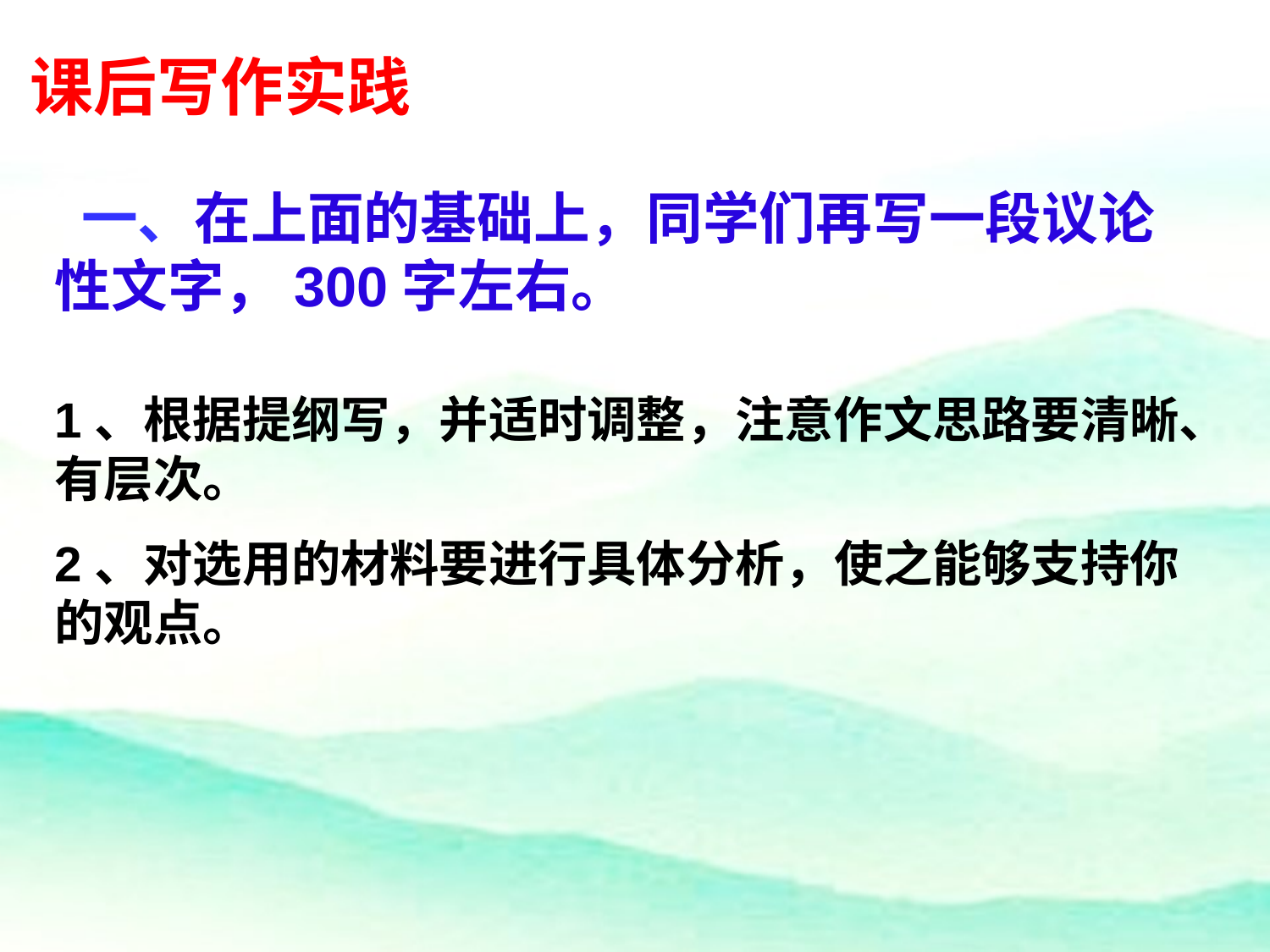

课后写作实践
 一、在上面的基础上，同学们再写一段议论性文字，300字左右。
1、根据提纲写，并适时调整，注意作文思路要清晰、有层次。
2、对选用的材料要进行具体分析，使之能够支持你的观点。